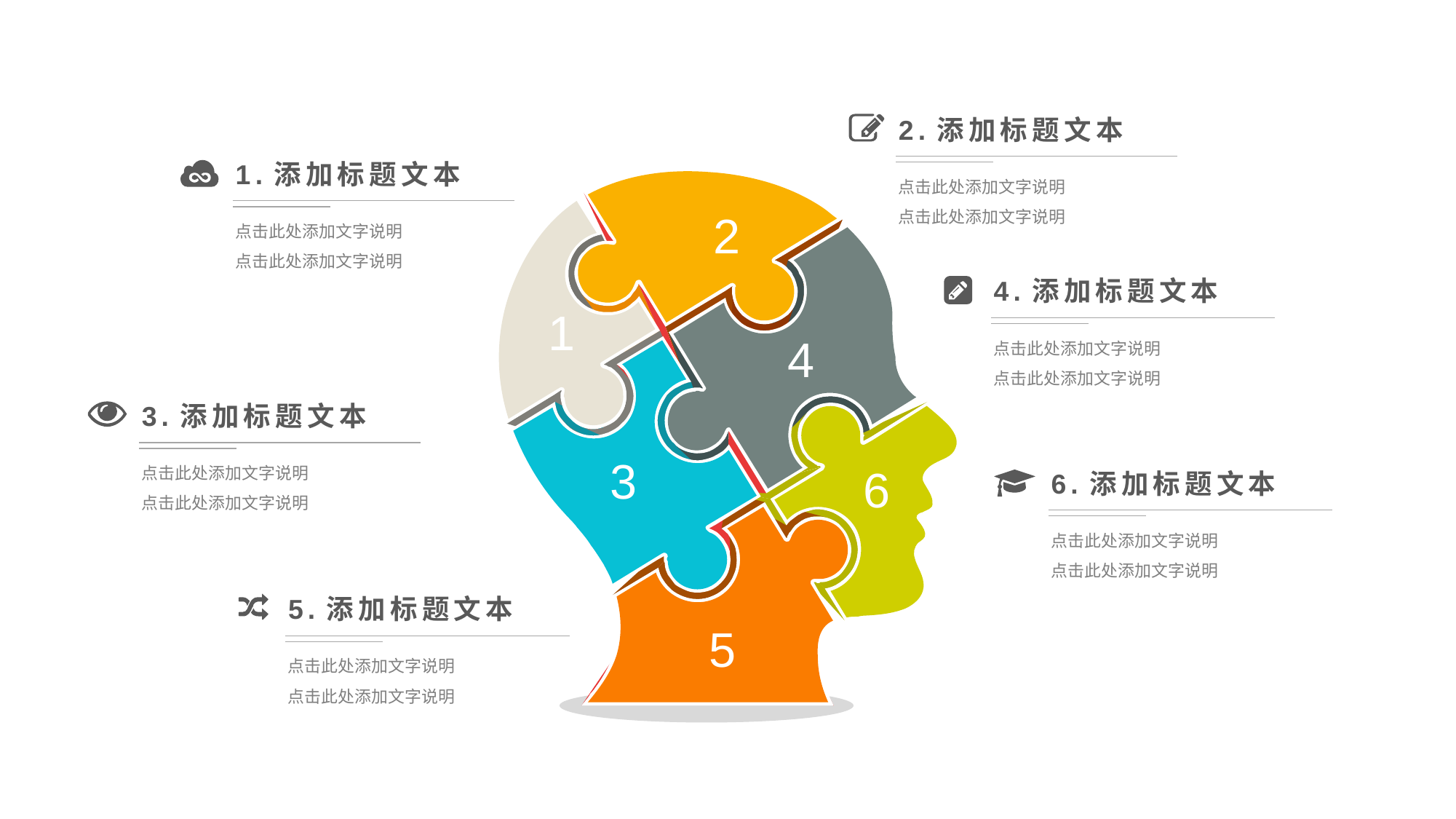

2.添加标题文本

点击此处添加文字说明
点击此处添加文字说明
1.添加标题文本

点击此处添加文字说明
点击此处添加文字说明

2
4.添加标题文本

点击此处添加文字说明
点击此处添加文字说明
1
4
3.添加标题文本

点击此处添加文字说明
点击此处添加文字说明
3
6
6.添加标题文本

点击此处添加文字说明
点击此处添加文字说明
5.添加标题文本

点击此处添加文字说明
点击此处添加文字说明
5